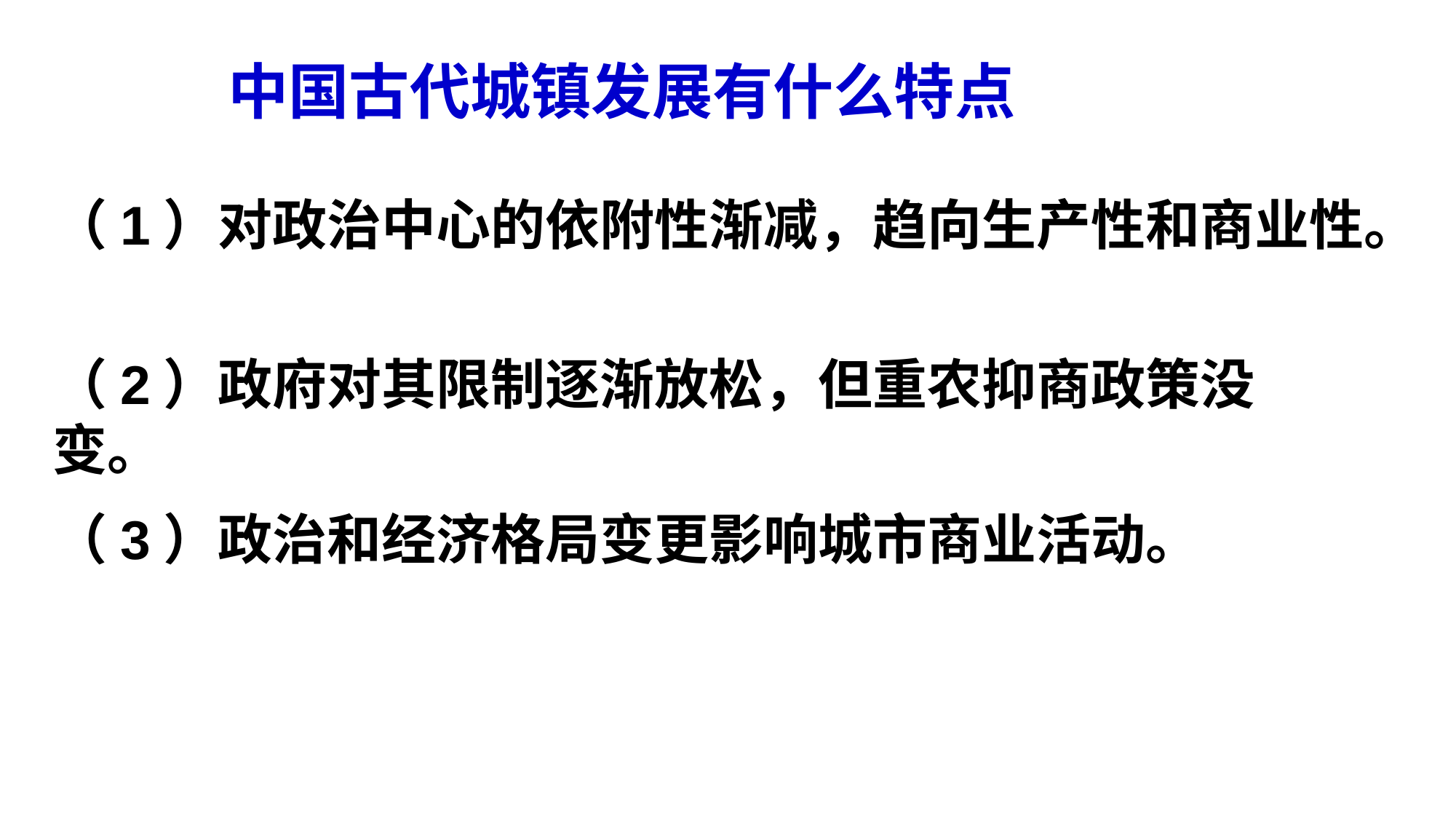

中国古代城镇发展有什么特点
（1）对政治中心的依附性渐减，趋向生产性和商业性。
（2）政府对其限制逐渐放松，但重农抑商政策没变。
（3）政治和经济格局变更影响城市商业活动。